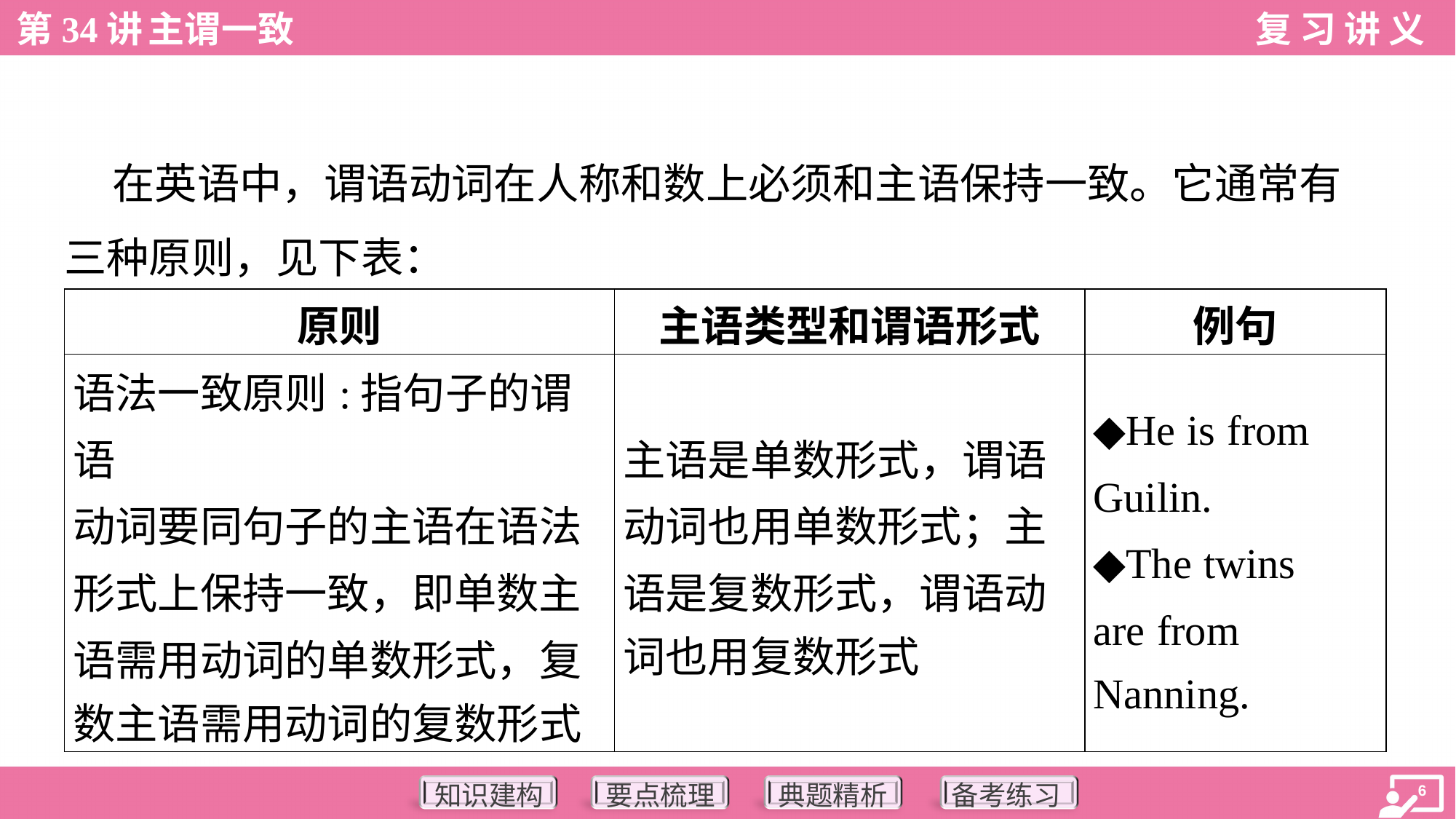

在英语中，谓语动词在人称和数上必须和主语保持一致。它通常有
三种原则，见下表：
| 原则 | 主语类型和谓语形式 | 例句 |
| --- | --- | --- |
| 语法一致原则:指句子的谓语 动词要同句子的主语在语法 形式上保持一致，即单数主 语需用动词的单数形式，复 数主语需用动词的复数形式 | 主语是单数形式，谓语 动词也用单数形式；主 语是复数形式，谓语动 词也用复数形式 | ◆He is from Guilin. ◆The twins are from Nanning. |